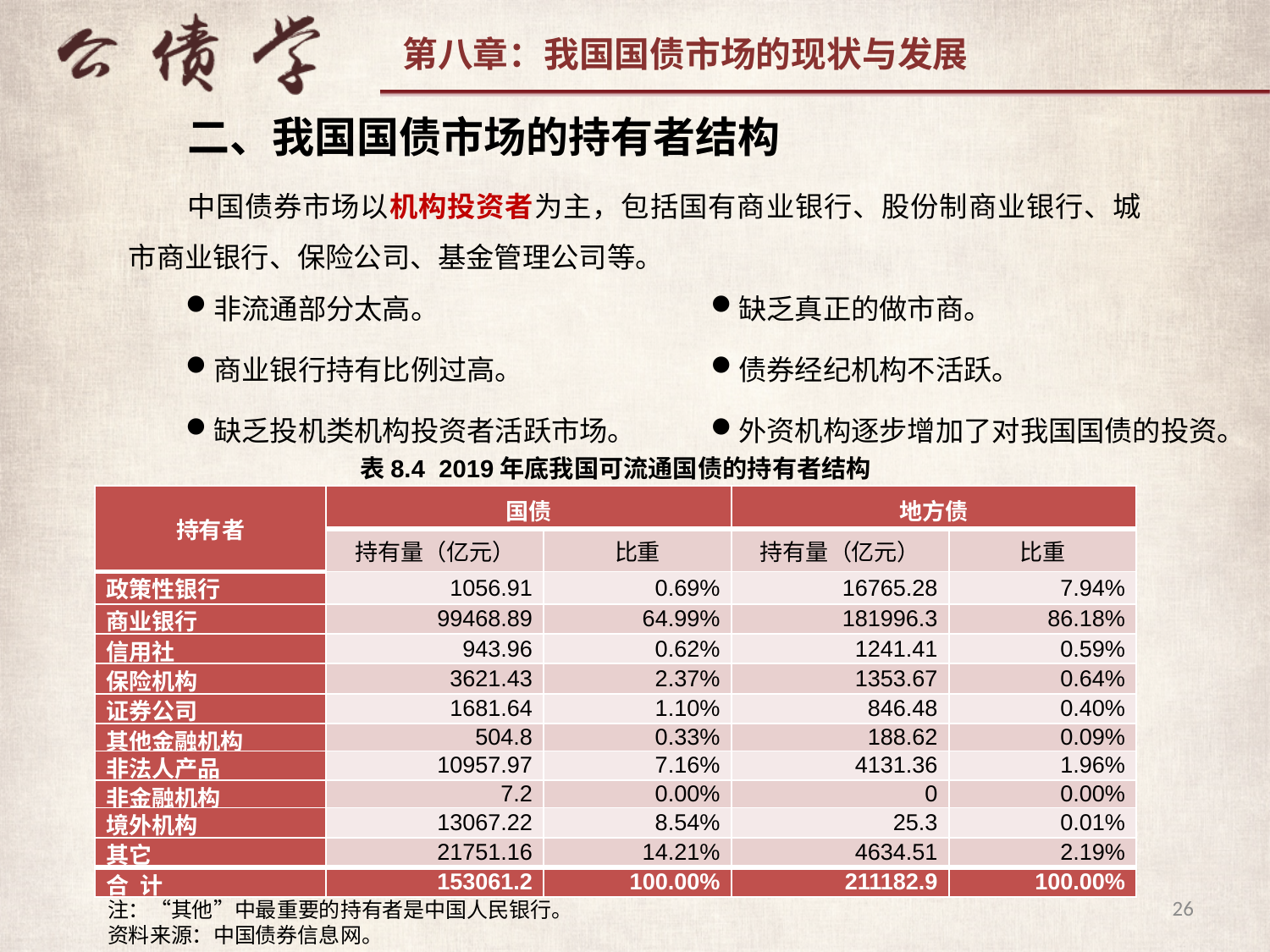

二、我国国债市场的持有者结构
中国债券市场以机构投资者为主，包括国有商业银行、股份制商业银行、城市商业银行、保险公司、基金管理公司等。
非流通部分太高。
商业银行持有比例过高。
缺乏投机类机构投资者活跃市场。
缺乏真正的做市商。
债券经纪机构不活跃。
外资机构逐步增加了对我国国债的投资。
表8.4  2019年底我国可流通国债的持有者结构
| 持有者 | 国债 |  | 地方债 |  |
| --- | --- | --- | --- | --- |
|  | 持有量（亿元） | 比重 | 持有量（亿元） | 比重 |
| 政策性银行 | 1056.91 | 0.69% | 16765.28 | 7.94% |
| 商业银行 | 99468.89 | 64.99% | 181996.3 | 86.18% |
| 信用社 | 943.96 | 0.62% | 1241.41 | 0.59% |
| 保险机构 | 3621.43 | 2.37% | 1353.67 | 0.64% |
| 证券公司 | 1681.64 | 1.10% | 846.48 | 0.40% |
| 其他金融机构 | 504.8 | 0.33% | 188.62 | 0.09% |
| 非法人产品 | 10957.97 | 7.16% | 4131.36 | 1.96% |
| 非金融机构 | 7.2 | 0.00% | 0 | 0.00% |
| 境外机构 | 13067.22 | 8.54% | 25.3 | 0.01% |
| 其它 | 21751.16 | 14.21% | 4634.51 | 2.19% |
| 合 计 | 153061.2 | 100.00% | 211182.9 | 100.00% |
26
注：“其他”中最重要的持有者是中国人民银行。
资料来源：中国债券信息网。